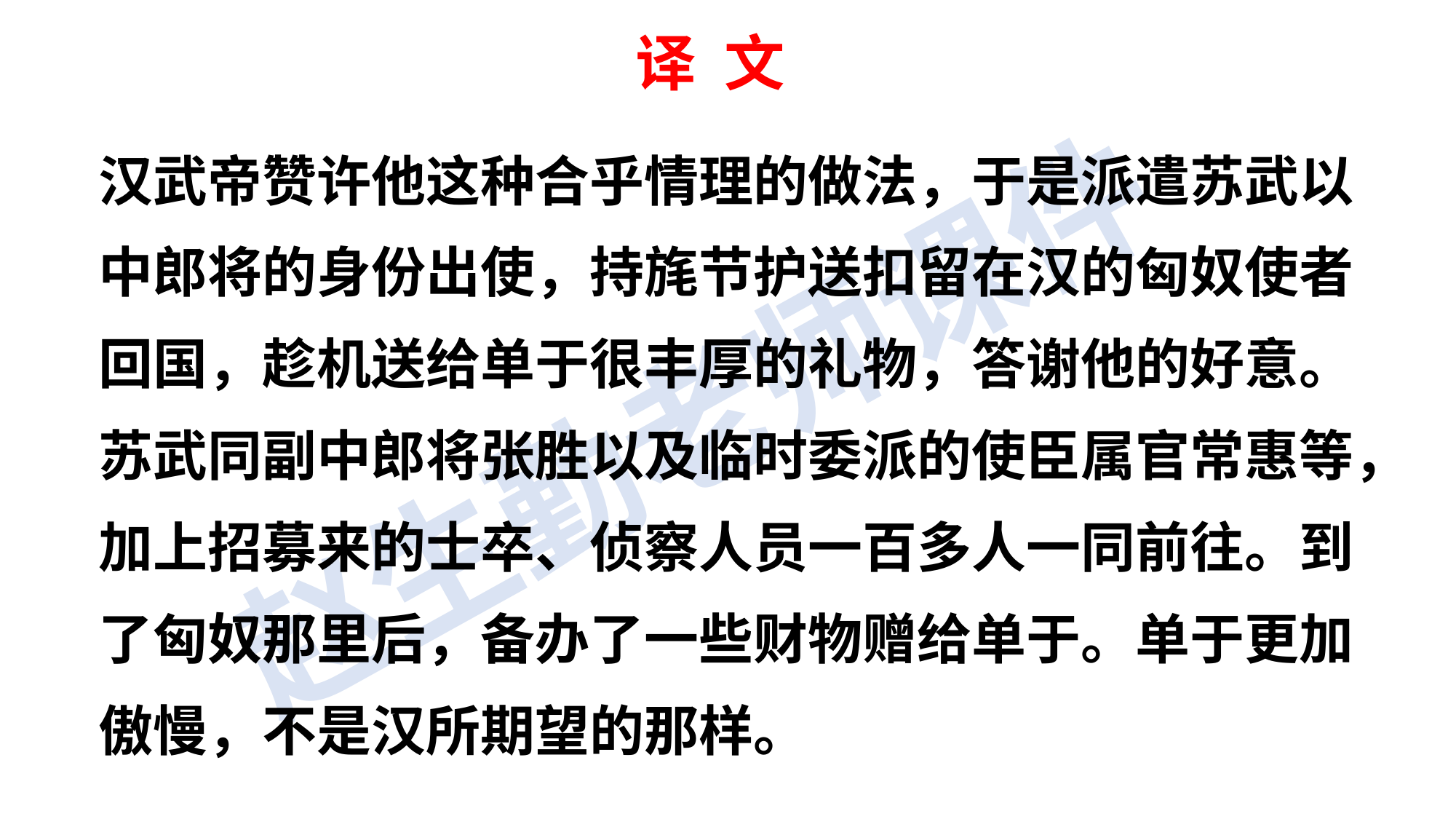

译  文
汉武帝赞许他这种合乎情理的做法，于是派遣苏武以中郎将的身份出使，持旄节护送扣留在汉的匈奴使者回国，趁机送给单于很丰厚的礼物，答谢他的好意。 苏武同副中郎将张胜以及临时委派的使臣属官常惠等，加上招募来的士卒、侦察人员一百多人一同前往。到了匈奴那里后，备办了一些财物赠给单于。单于更加傲慢，不是汉所期望的那样。